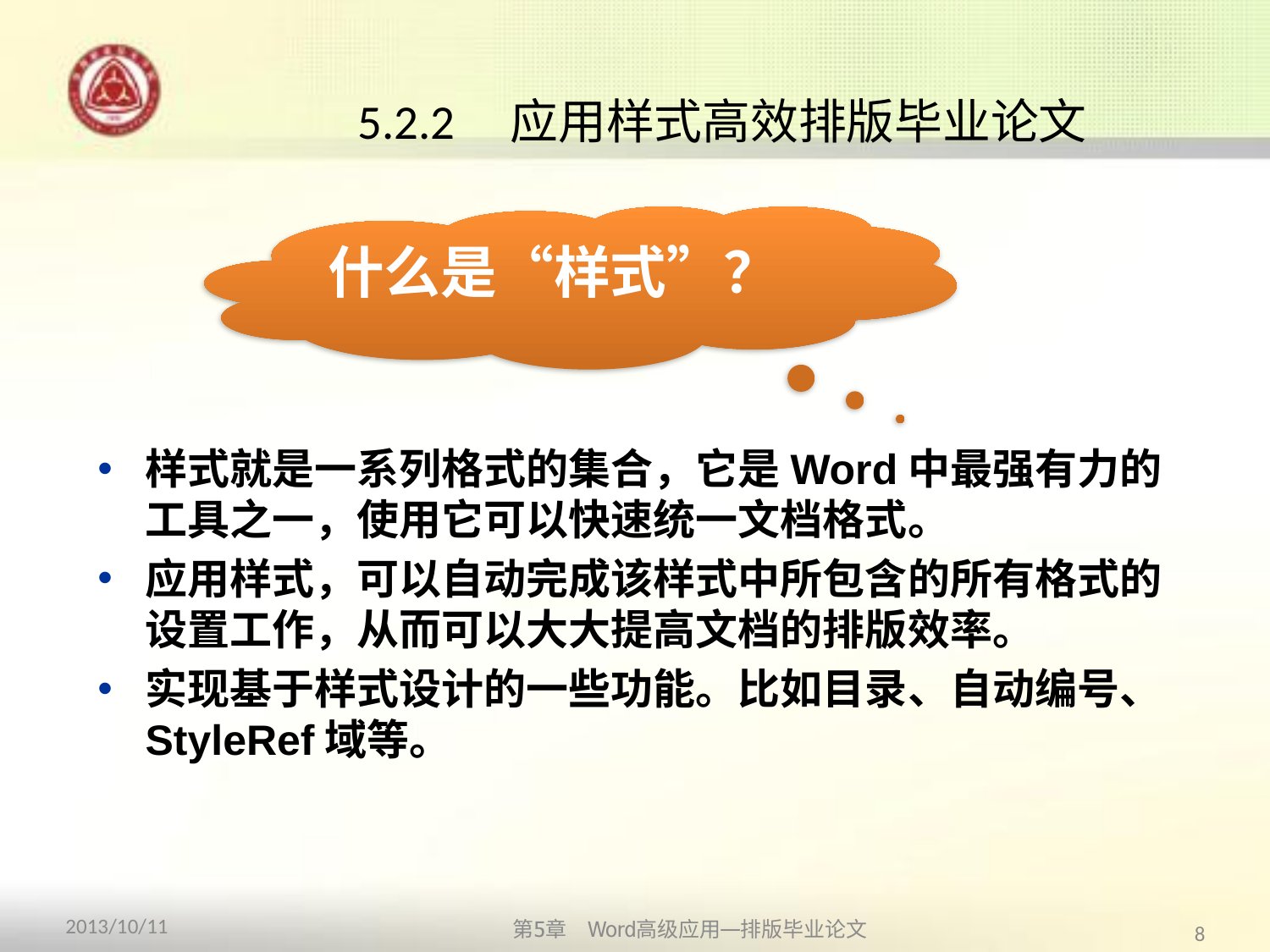

# 5.2.2　应用样式高效排版毕业论文
什么是“样式”？
样式就是一系列格式的集合，它是Word中最强有力的工具之一，使用它可以快速统一文档格式。
应用样式，可以自动完成该样式中所包含的所有格式的设置工作，从而可以大大提高文档的排版效率。
实现基于样式设计的一些功能。比如目录、自动编号、StyleRef域等。
第5章　Word高级应用—排版毕业论文
2013/10/11
8